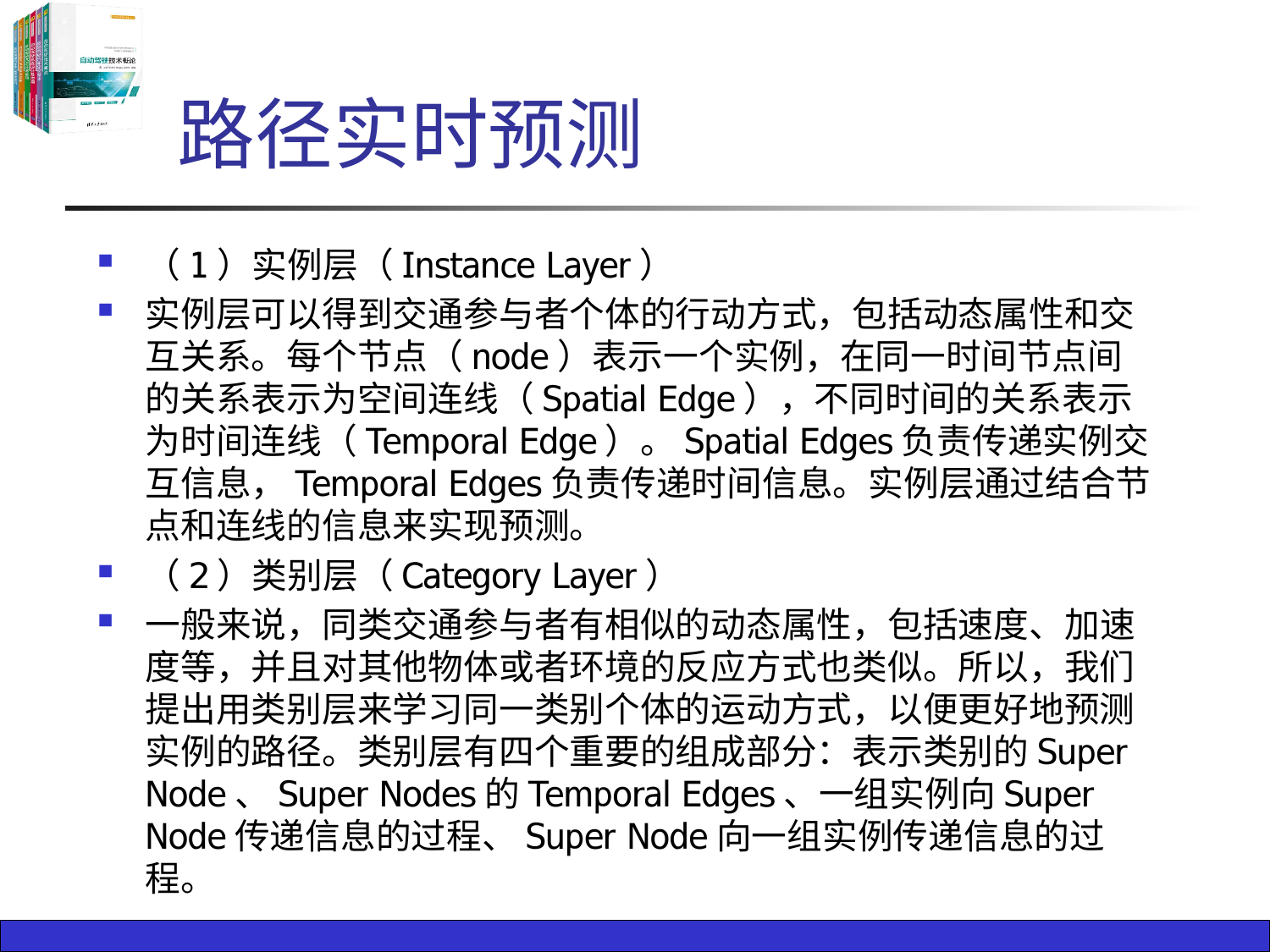

# 路径实时预测
（1）实例层（Instance Layer）
实例层可以得到交通参与者个体的行动方式，包括动态属性和交互关系。每个节点（node）表示一个实例，在同一时间节点间的关系表示为空间连线（Spatial Edge），不同时间的关系表示为时间连线（Temporal Edge）。Spatial Edges负责传递实例交互信息，Temporal Edges负责传递时间信息。实例层通过结合节点和连线的信息来实现预测。
（2）类别层（Category Layer）
一般来说，同类交通参与者有相似的动态属性，包括速度、加速度等，并且对其他物体或者环境的反应方式也类似。所以，我们提出用类别层来学习同一类别个体的运动方式，以便更好地预测实例的路径。类别层有四个重要的组成部分：表示类别的Super Node、Super Nodes的Temporal Edges、一组实例向Super Node传递信息的过程、Super Node向一组实例传递信息的过程。